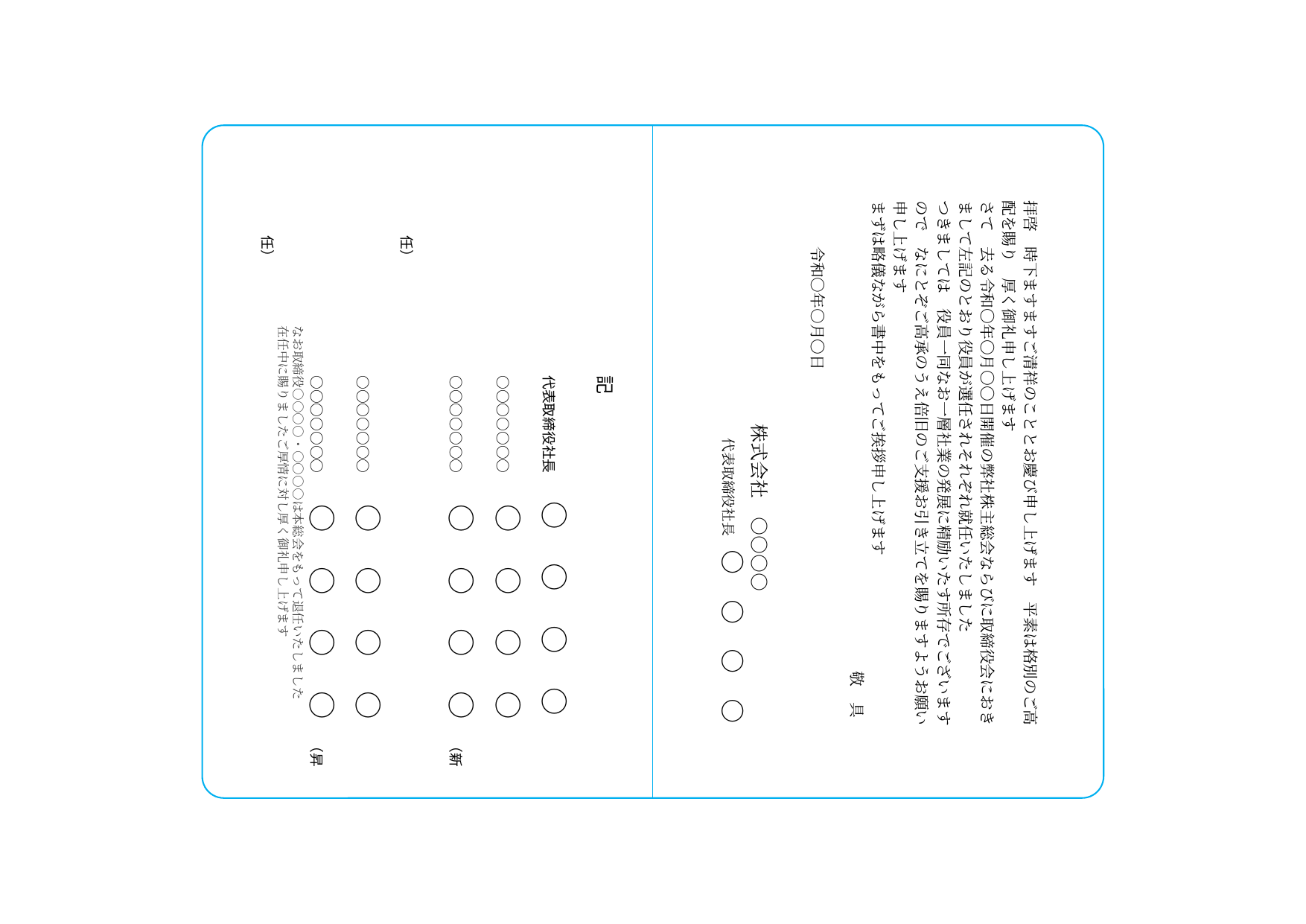

拝啓　時下ますますご清祥のこととお慶び申し上げます　平素は格別のご高配を賜り　厚く御礼申し上げます
さて　去る令和〇年〇月〇〇日開催の弊社株主総会ならびに取締役会におきまして左記のとおり役員が選任されそれぞれ就任いたしました
つきましては　役員一同なお一層社業の発展に精励いたす所存でございますので　なにとぞご高承のうえ倍旧のご支援お引き立てを賜りますようお願い申し上げます
まずは略儀ながら書中をもってご挨拶申し上げます
敬　具

記
代表取締役社長　　○ 　○ 　○ 　○
○○○○○○○　　○ 　○ 　○ 　○
○○○○○○○　　○ 　○ 　○ 　○ 　（新　任）
○○○○○○○　　○ 　○ 　○ 　○
○○○○○○○　　○ 　○ 　○ 　○ 　（昇　任）

令和○年○月〇日

なお取締役○○○○・○○○○は本総会をもって退任いたしました
在任中に賜りましたご厚情に対し厚く御礼申し上げます
株式会社　○○○○
代表取締役社長　○　○　○　○